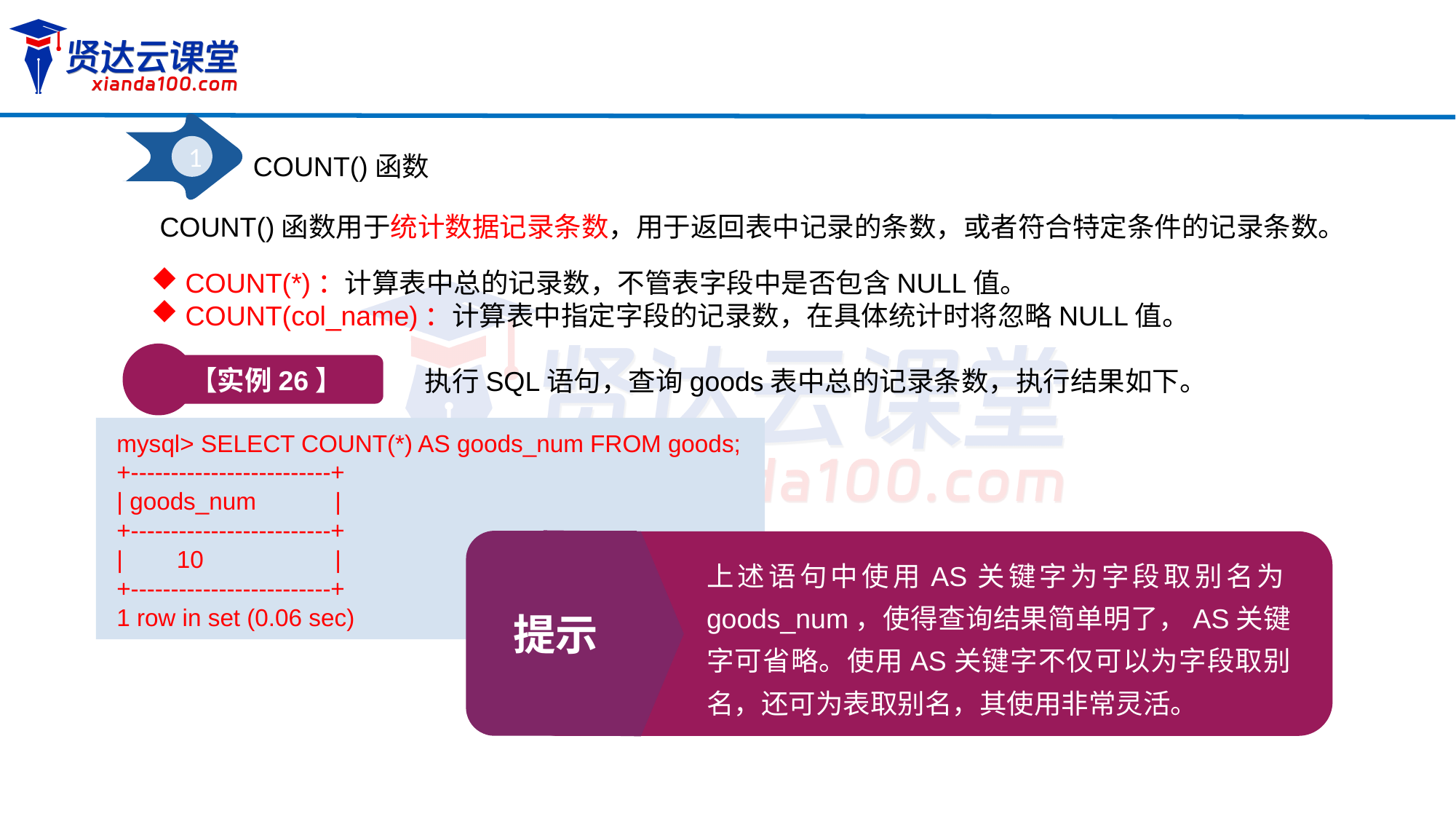

1
COUNT()函数
COUNT()函数用于统计数据记录条数，用于返回表中记录的条数，或者符合特定条件的记录条数。
COUNT(*)：计算表中总的记录数，不管表字段中是否包含NULL值。
COUNT(col_name)：计算表中指定字段的记录数，在具体统计时将忽略NULL值。

【实例26】
执行SQL语句，查询goods表中总的记录条数，执行结果如下。

mysql> SELECT COUNT(*) AS goods_num FROM goods;
+-------------------------+
| goods_num	|
+-------------------------+
|        10		|
+-------------------------+
1 row in set (0.06 sec)
提示

上述语句中使用AS关键字为字段取别名为goods_num，使得查询结果简单明了，AS关键字可省略。使用AS关键字不仅可以为字段取别名，还可为表取别名，其使用非常灵活。